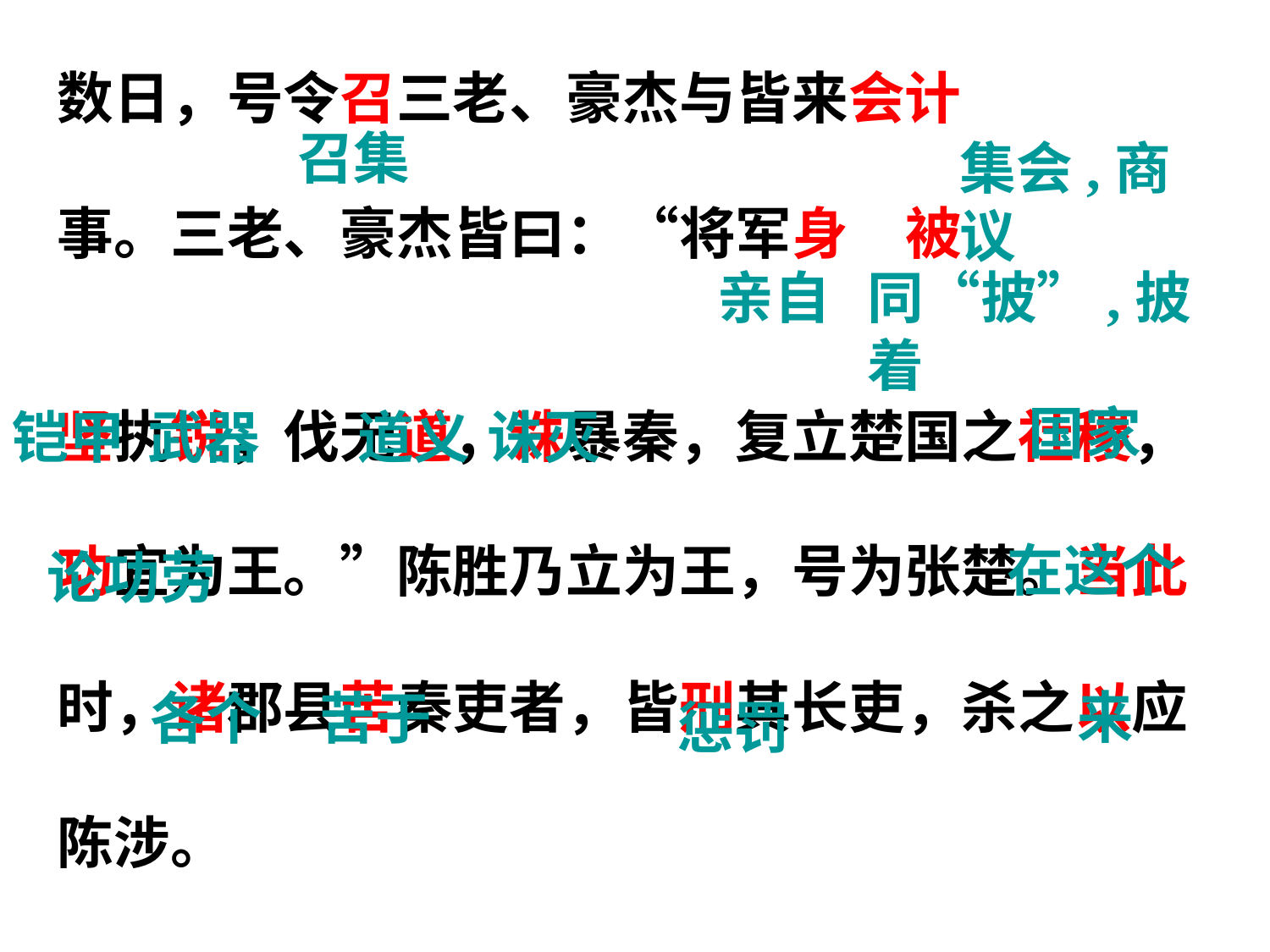

数日，号令召三老、豪杰与皆来会计

事。三老、豪杰皆曰：“将军身　被

坚执锐，伐无道，诛暴秦，复立楚国之社稷，

功宜为王。”陈胜乃立为王，号为张楚。当此

时，诸郡县苦秦吏者，皆刑其长吏，杀之以应

陈涉。
召集
集会,商议
亲自
同“披”,披着
国家
铠甲
武器
道义
诛灭
在这个
论功劳
来
各个
苦于
惩罚